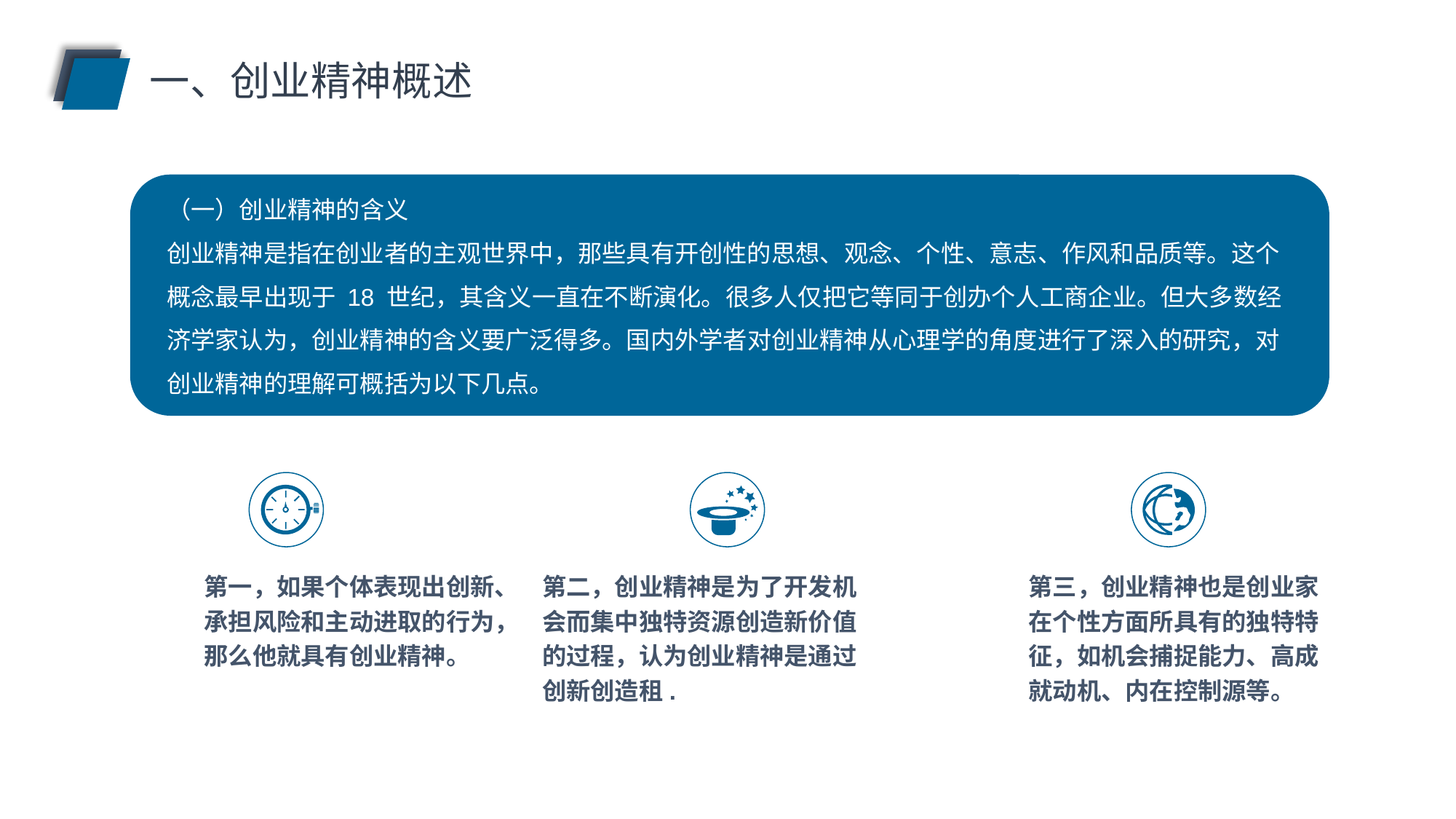

一、创业精神概述
（一）创业精神的含义
创业精神是指在创业者的主观世界中，那些具有开创性的思想、观念、个性、意志、作风和品质等。这个概念最早出现于 18 世纪，其含义一直在不断演化。很多人仅把它等同于创办个人工商企业。但大多数经济学家认为，创业精神的含义要广泛得多。国内外学者对创业精神从心理学的角度进行了深入的研究，对创业精神的理解可概括为以下几点。

第一，如果个体表现出创新、承担风险和主动进取的行为，那么他就具有创业精神。
第二，创业精神是为了开发机会而集中独特资源创造新价值的过程，认为创业精神是通过创新创造租.
第三，创业精神也是创业家在个性方面所具有的独特特征，如机会捕捉能力、高成就动机、内在控制源等。